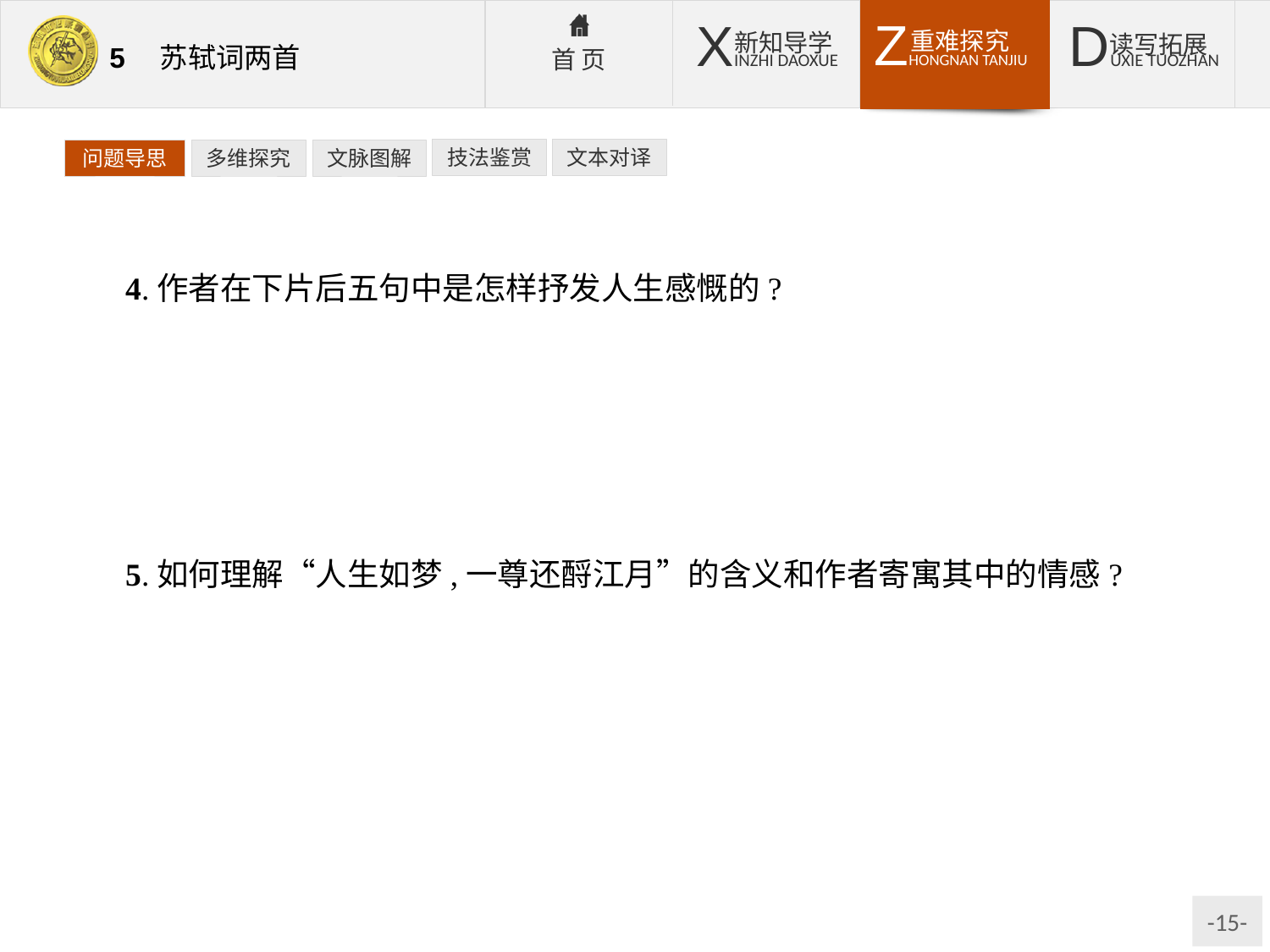

技法鉴赏
文本对译
问题导思
多维探究
文脉图解
4.作者在下片后五句中是怎样抒发人生感慨的?
提示:“故国神游”承接上文,道出了对英雄时代、英雄人物的热诚向往。但想到自己头发斑白,空有才华,一事无成,作者用自嘲的方式表达自己的伤感,最终发出“人生如梦”的感慨,以呼应首三句。英雄人物与丰功伟绩,全都是过眼烟云,所以最后诗人以酒酹月,表达自己的伤感。
5.如何理解“人生如梦,一尊还酹江月”的含义和作者寄寓其中的情感?
提示:人生就像一场梦这样短暂,得失算得了什么,任何英雄伟业都会被时间淘洗消失,不变的只有江月。表现了苏轼从惆怅失意中解脱出来,情怀开始变得旷达洒脱。